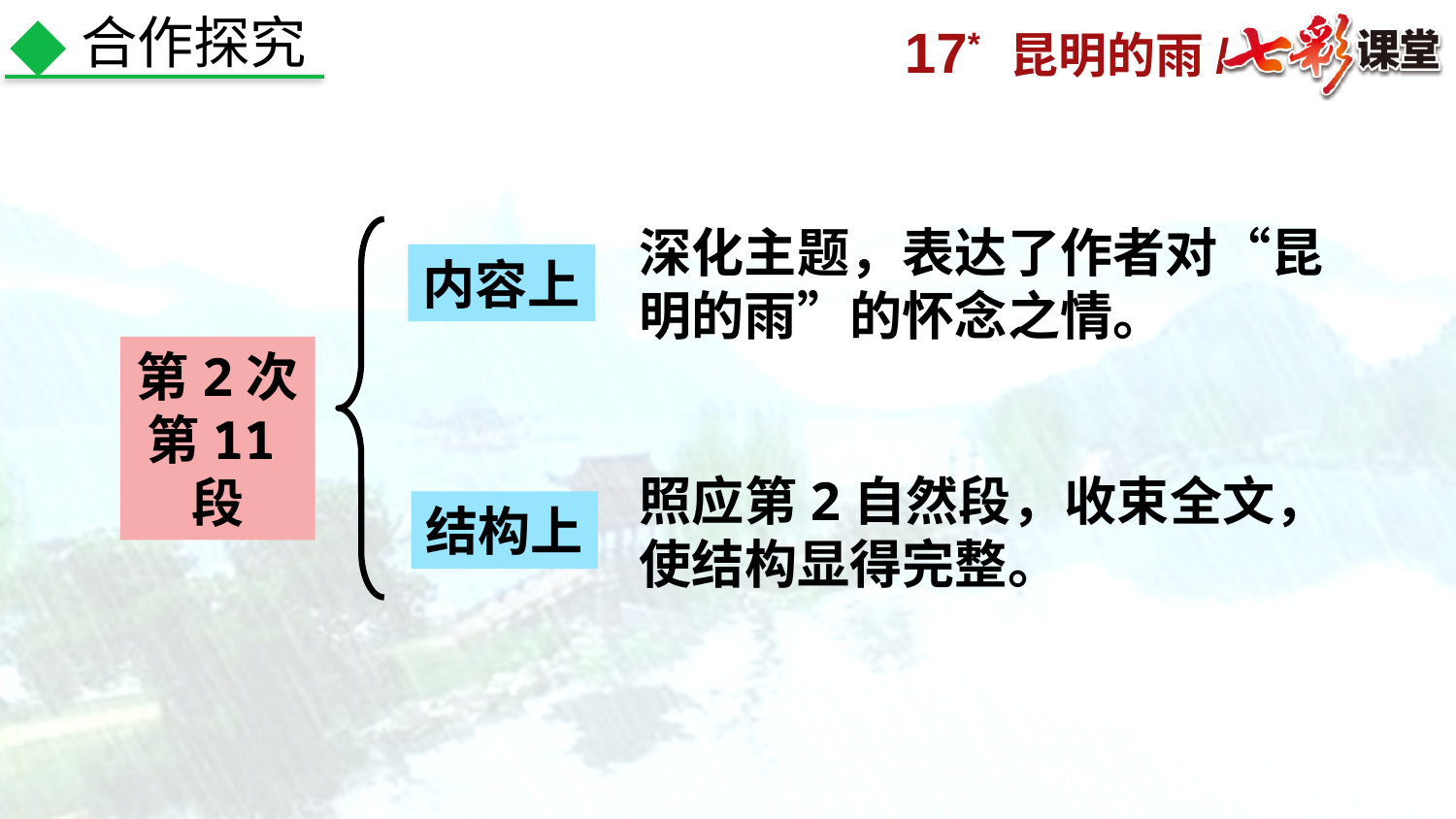

合作探究

深化主题，表达了作者对“昆明的雨”的怀念之情。

内容上
第2次
第11段
照应第2自然段，收束全文，使结构显得完整。
结构上